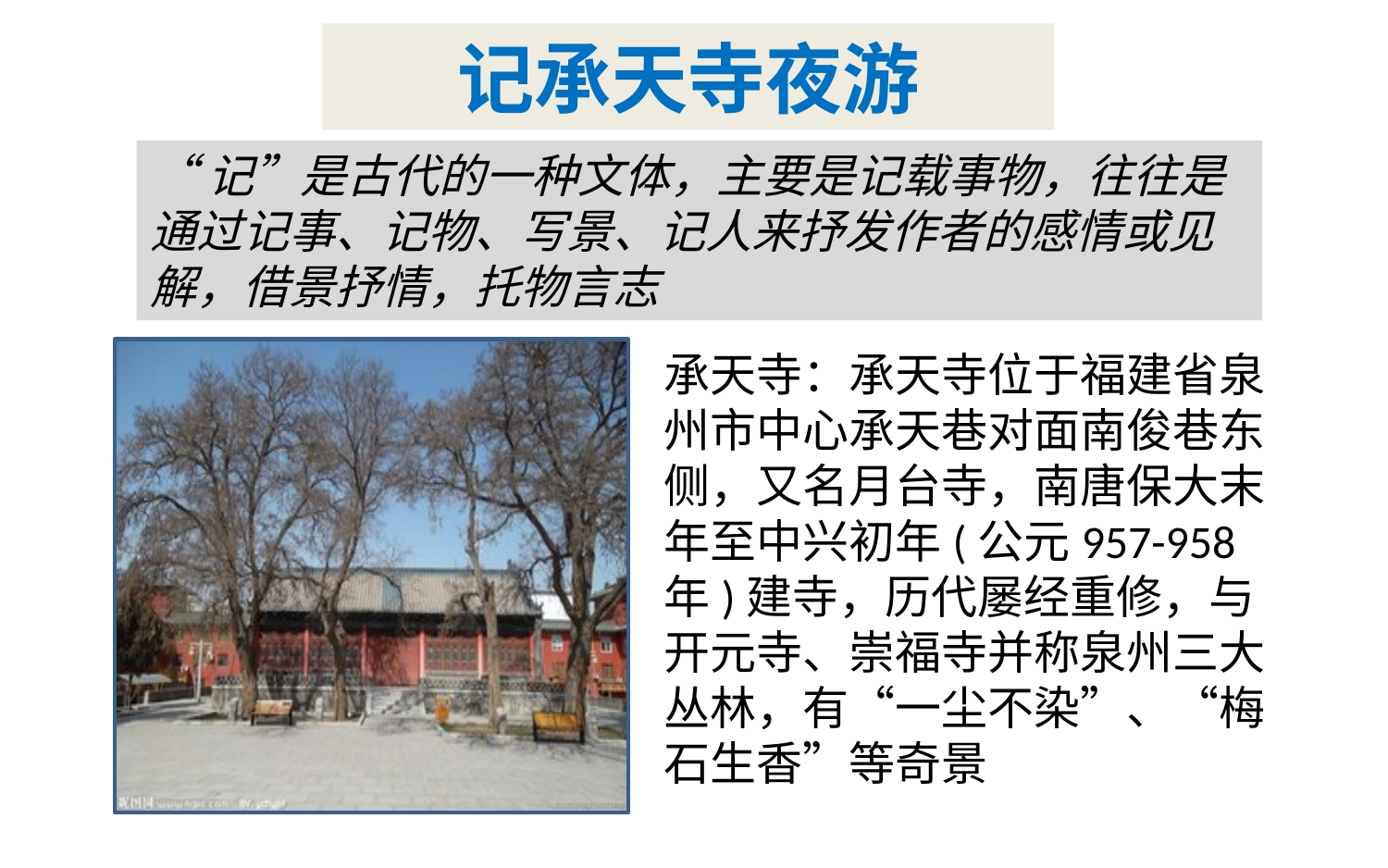

记承天寺夜游
“记”是古代的一种文体，主要是记载事物，往往是通过记事、记物、写景、记人来抒发作者的感情或见解，借景抒情，托物言志

承天寺：承天寺位于福建省泉州市中心承天巷对面南俊巷东侧，又名月台寺，南唐保大末年至中兴初年(公元957-958年)建寺，历代屡经重修，与开元寺、崇福寺并称泉州三大丛林，有“一尘不染”、“梅石生香”等奇景